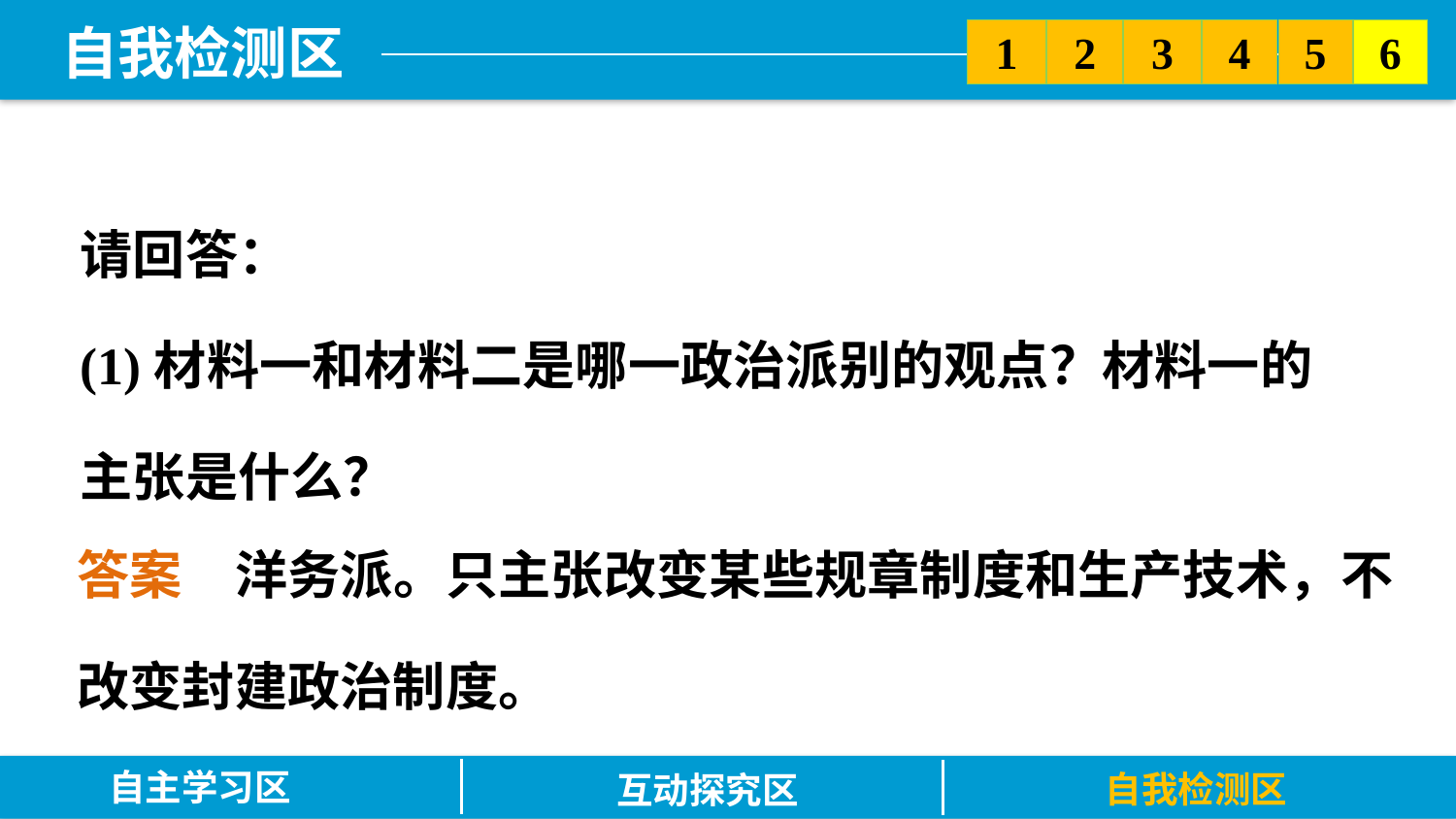

5
6
2
3
1
4
请回答：
(1)材料一和材料二是哪一政治派别的观点？材料一的主张是什么？
答案　洋务派。只主张改变某些规章制度和生产技术，不改变封建政治制度。
自主学习区
自我检测区
互动探究区